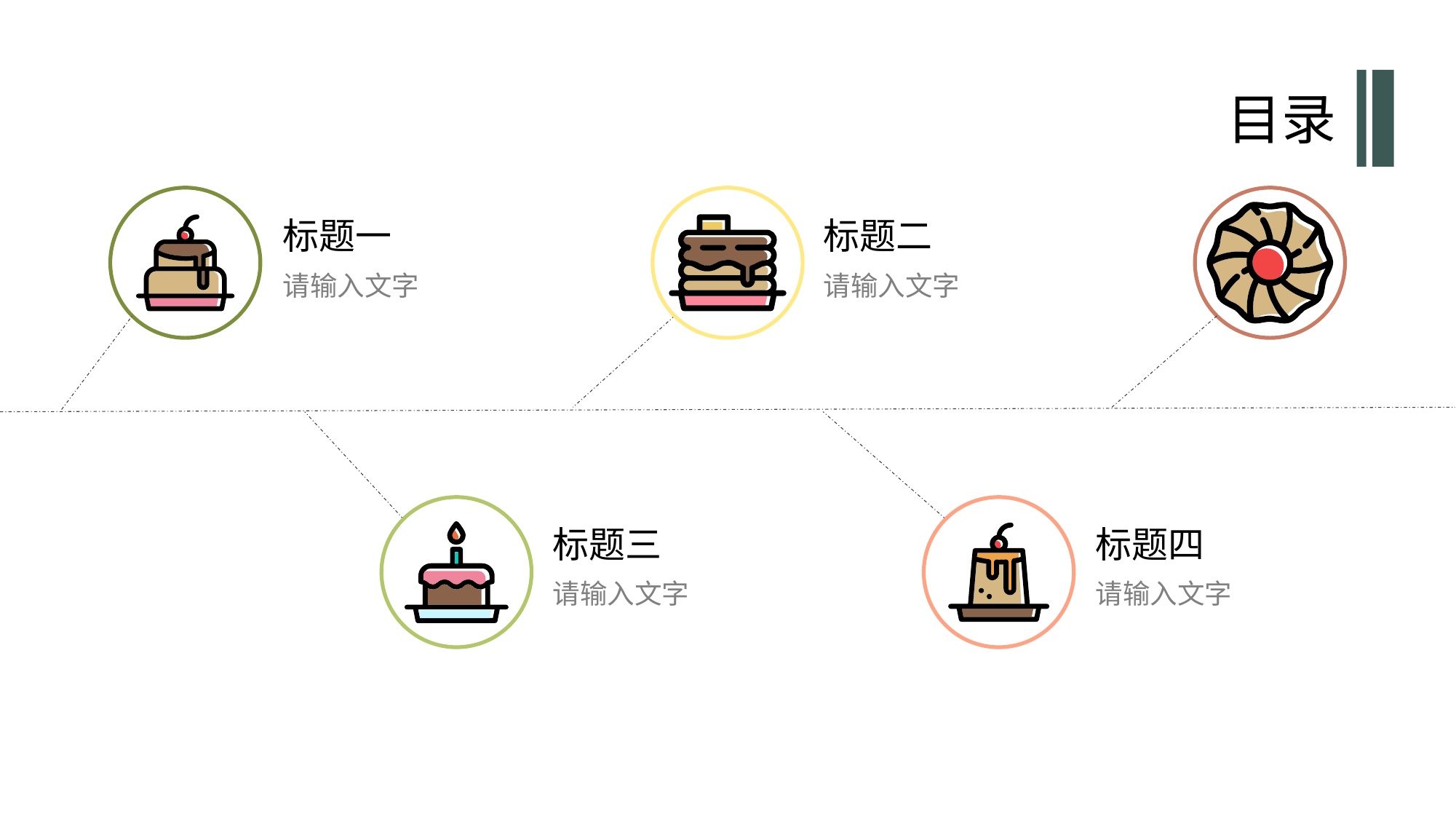

目录

标题一
标题二

请输入文字
请输入文字

标题三
标题四
请输入文字
请输入文字